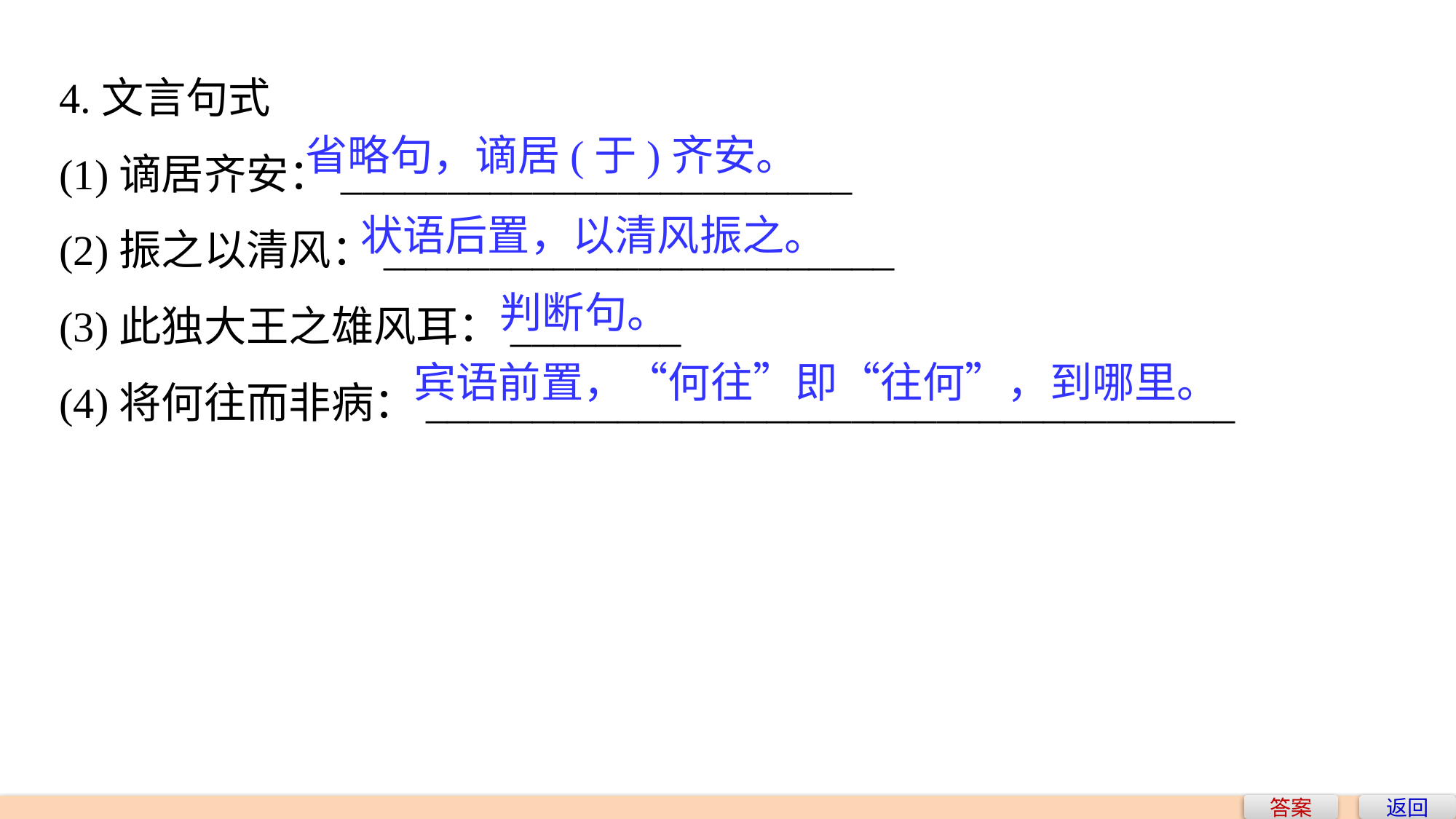

4.文言句式
(1)谪居齐安：________________________
(2)振之以清风：________________________
(3)此独大王之雄风耳：________
(4)将何往而非病：______________________________________
省略句，谪居(于)齐安。
状语后置，以清风振之。
判断句。
宾语前置，“何往”即“往何”，到哪里。
答案
返回